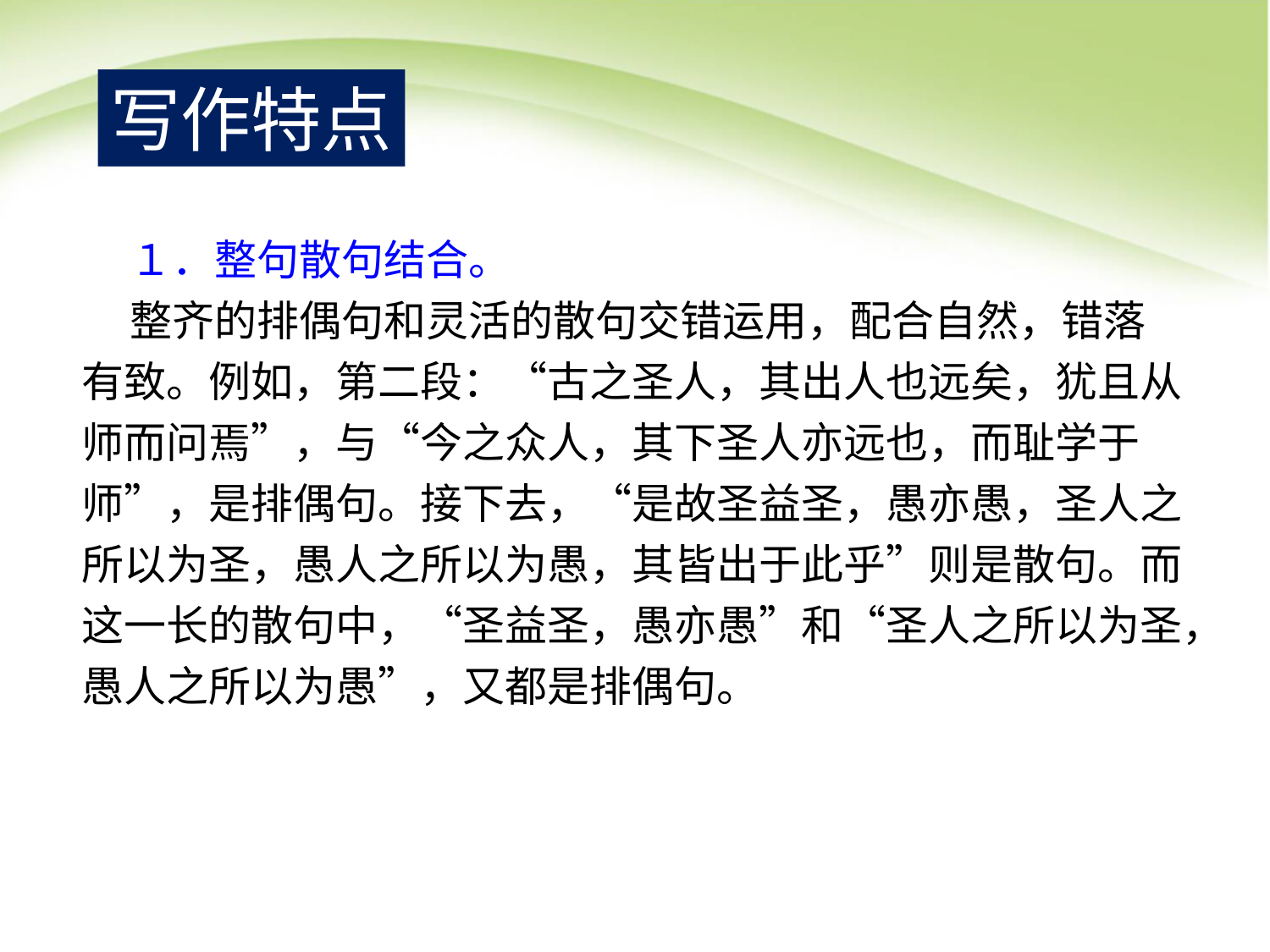

写作特点
    １．整句散句结合。
    整齐的排偶句和灵活的散句交错运用，配合自然，错落有致。例如，第二段：“古之圣人，其出人也远矣，犹且从师而问焉”，与“今之众人，其下圣人亦远也，而耻学于师”，是排偶句。接下去，“是故圣益圣，愚亦愚，圣人之所以为圣，愚人之所以为愚，其皆出于此乎”则是散句。而这一长的散句中，“圣益圣，愚亦愚”和“圣人之所以为圣，愚人之所以为愚”，又都是排偶句。